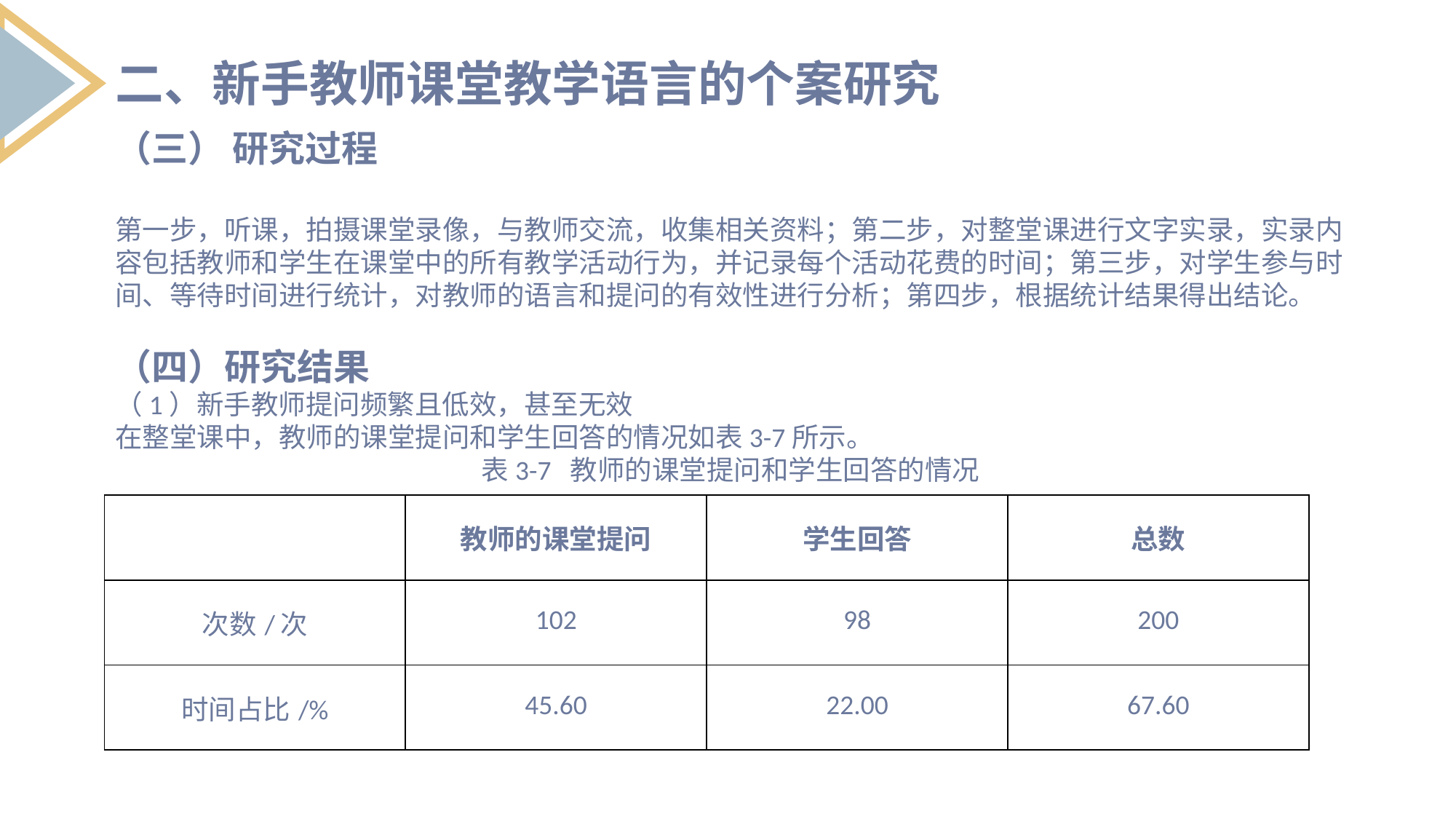

二、新手教师课堂教学语言的个案研究
（三） 研究过程

第一步，听课，拍摄课堂录像，与教师交流，收集相关资料；第二步，对整堂课进行文字实录，实录内容包括教师和学生在课堂中的所有教学活动行为，并记录每个活动花费的时间；第三步，对学生参与时间、等待时间进行统计，对教师的语言和提问的有效性进行分析；第四步，根据统计结果得出结论。

（四）研究结果
（1）新手教师提问频繁且低效，甚至无效
在整堂课中，教师的课堂提问和学生回答的情况如表3-7所示。
表3-7  教师的课堂提问和学生回答的情况
|  | 教师的课堂提问 | 学生回答 | 总数 |
| --- | --- | --- | --- |
| 次数/次 | 102 | 98 | 200 |
| 时间占比/% | 45.60 | 22.00 | 67.60 |